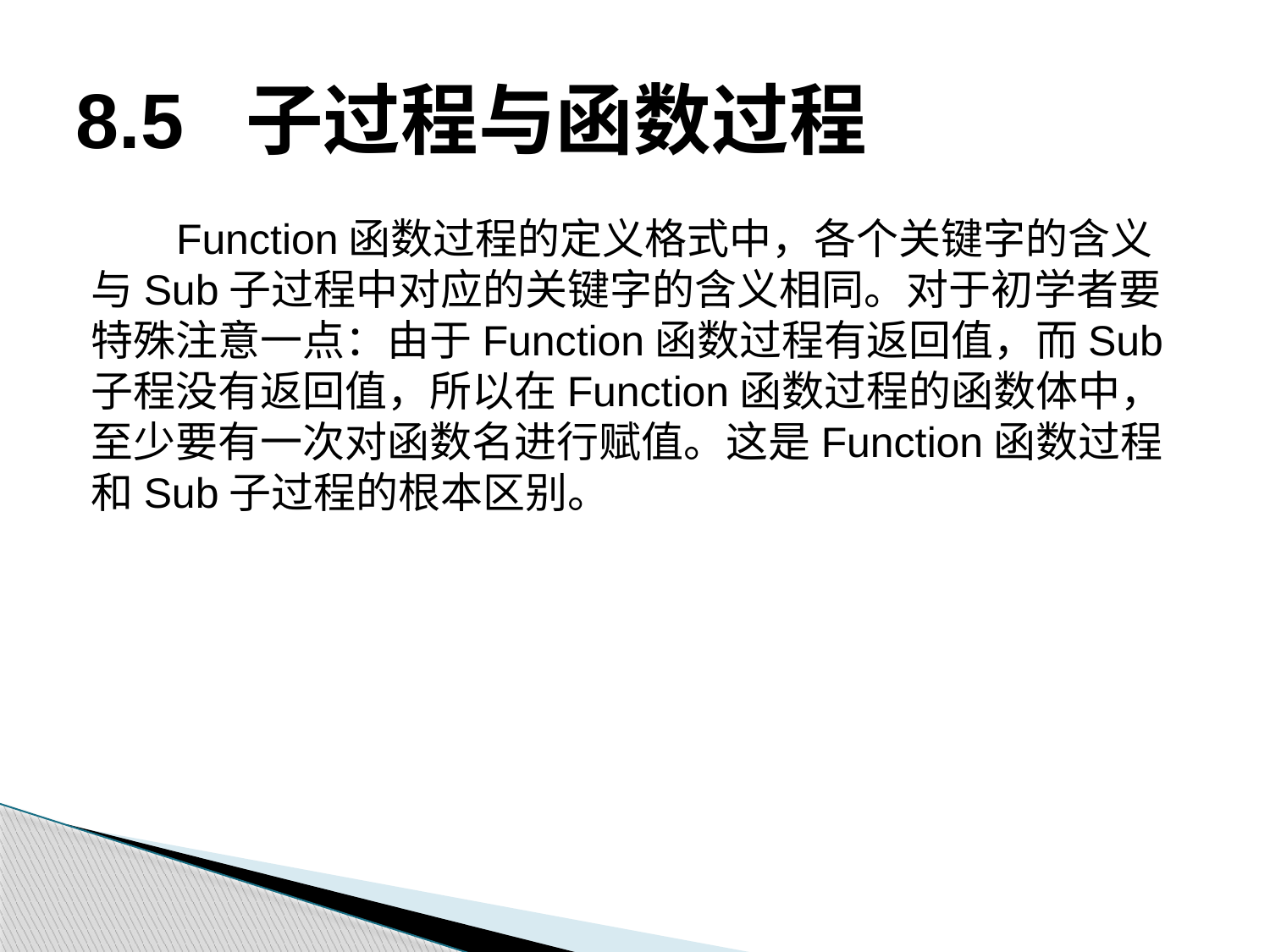

# 8.5  子过程与函数过程
Function函数过程的定义格式中，各个关键字的含义与Sub子过程中对应的关键字的含义相同。对于初学者要特殊注意一点：由于Function函数过程有返回值，而Sub子程没有返回值，所以在Function函数过程的函数体中，至少要有一次对函数名进行赋值。这是Function函数过程和Sub子过程的根本区别。